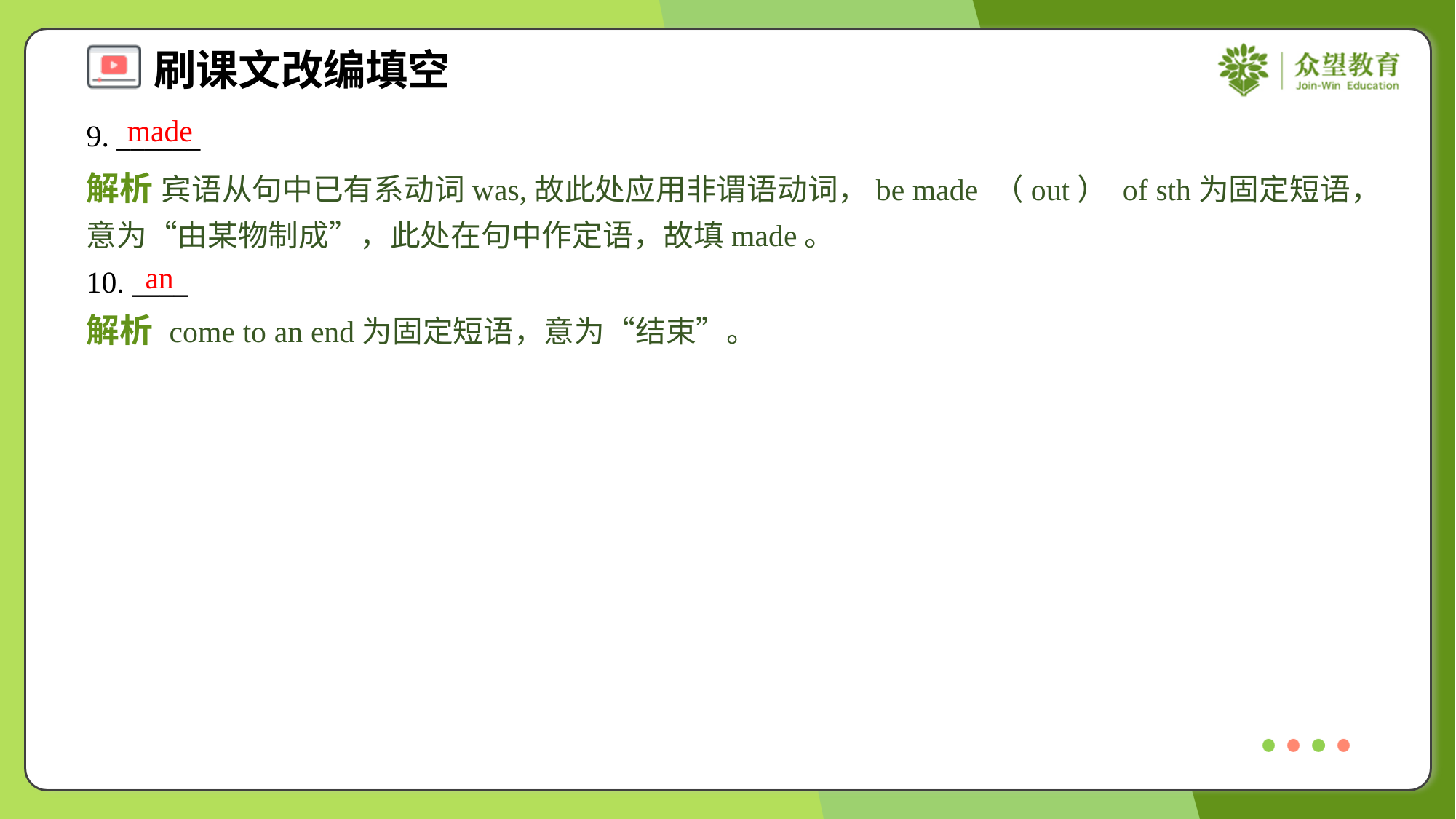

made
9. ______
解析 宾语从句中已有系动词was,故此处应用非谓语动词，be made （out） of sth为固定短语，意为“由某物制成”，此处在句中作定语，故填made。
an
10. ____
解析 come to an end为固定短语，意为“结束”。